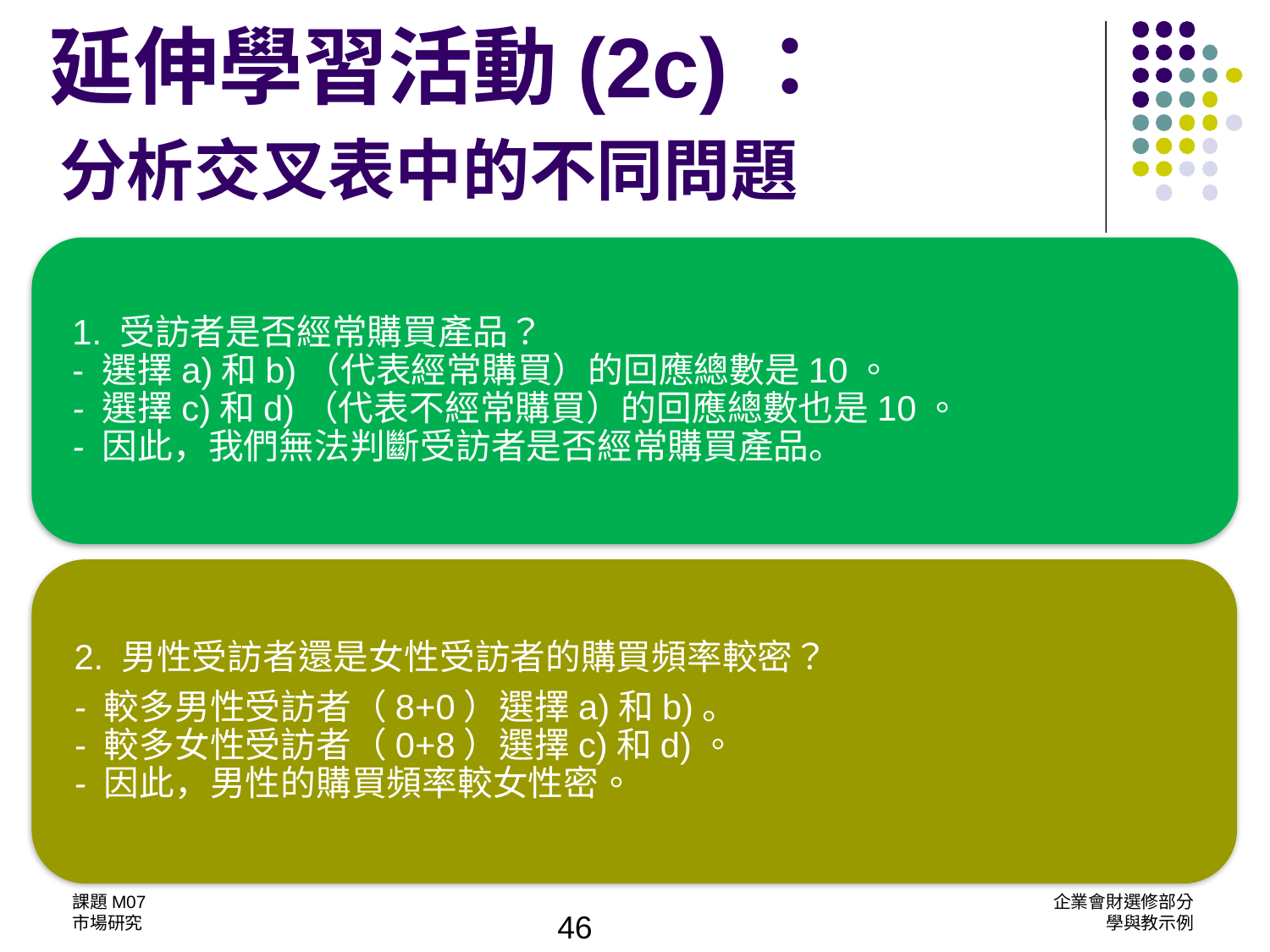

延伸學習活動(2c)：
分析交叉表中的不同問題
1. 受訪者是否經常購買產品？
- 選擇a)和b)（代表經常購買）的回應總數是10。
- 選擇c)和d)（代表不經常購買）的回應總數也是10。
- 因此，我們無法判斷受訪者是否經常購買產品。
2. 男性受訪者還是女性受訪者的購買頻率較密？
- 較多男性受訪者（8+0）選擇a)和b)。
- 較多女性受訪者（0+8）選擇c)和d)。
- 因此，男性的購買頻率較女性密。